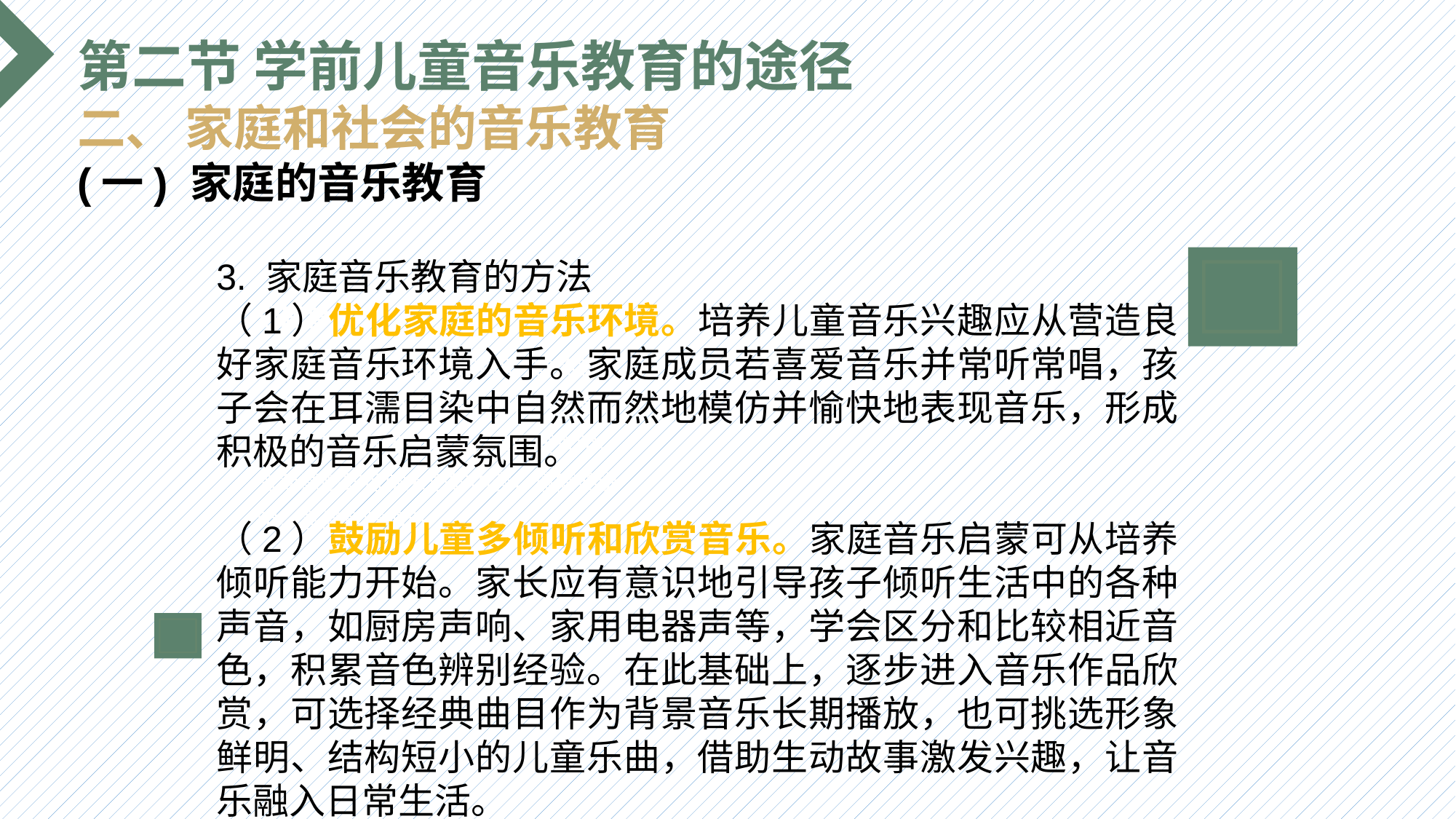

第二节 学前儿童音乐教育的途径
二、 家庭和社会的音乐教育
(一) 家庭的音乐教育

3. 家庭音乐教育的方法
（1）优化家庭的音乐环境。培养儿童音乐兴趣应从营造良好家庭音乐环境入手。家庭成员若喜爱音乐并常听常唱，孩子会在耳濡目染中自然而然地模仿并愉快地表现音乐，形成积极的音乐启蒙氛围。

（2）鼓励儿童多倾听和欣赏音乐。家庭音乐启蒙可从培养倾听能力开始。家长应有意识地引导孩子倾听生活中的各种声音，如厨房声响、家用电器声等，学会区分和比较相近音色，积累音色辨别经验。在此基础上，逐步进入音乐作品欣赏，可选择经典曲目作为背景音乐长期播放，也可挑选形象鲜明、结构短小的儿童乐曲，借助生动故事激发兴趣，让音乐融入日常生活。

选题背景
输入您的内容，请简要说明，言简意赅即可输入您的内容，请简要说明，言简意赅即可输入您的内容，请简要说明，言简意赅即可输入您的内容，请简要说明，言简意赅即可